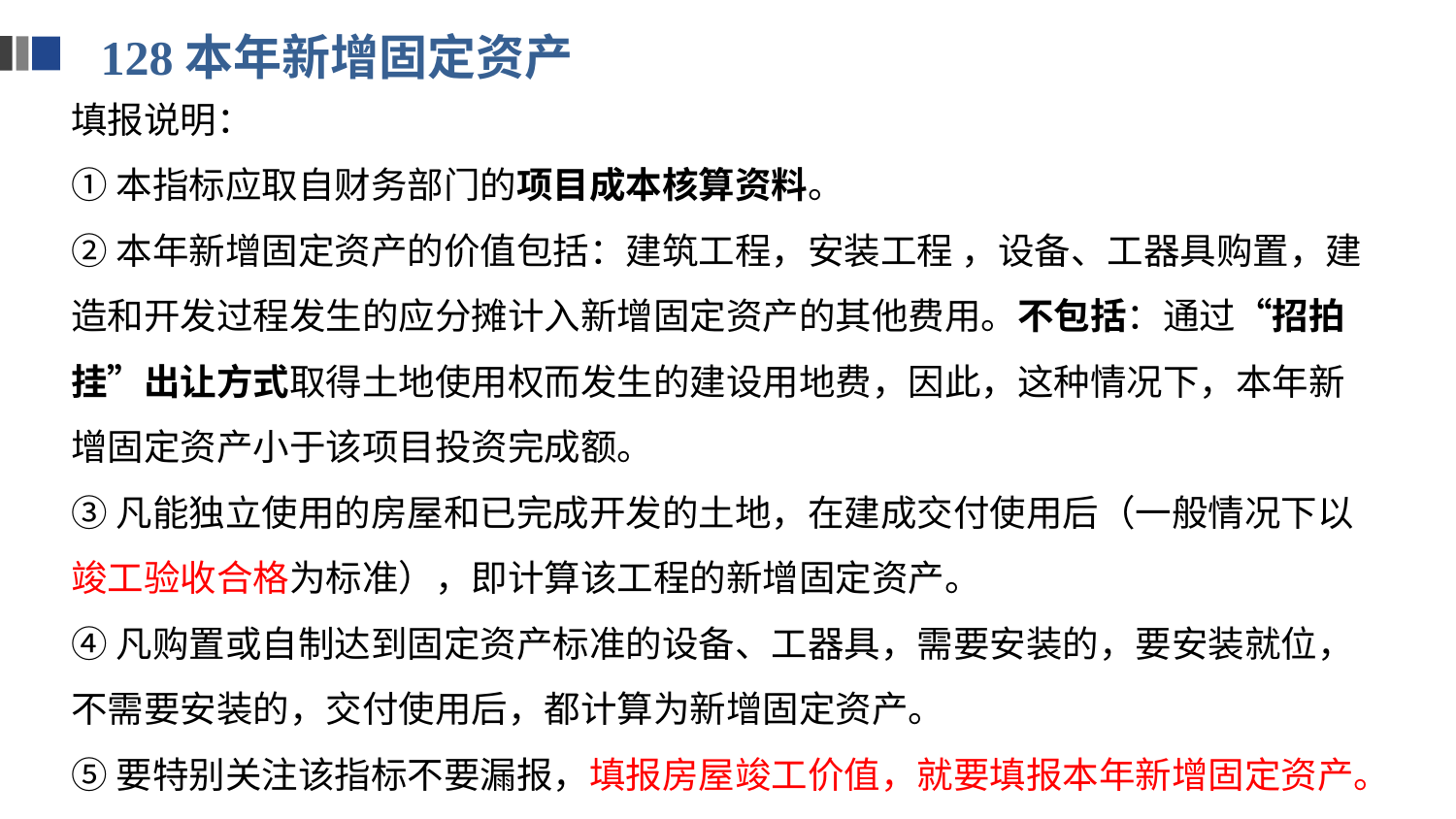

128本年新增固定资产

填报说明：
①本指标应取自财务部门的项目成本核算资料。
②本年新增固定资产的价值包括：建筑工程，安装工程 ，设备、工器具购置，建造和开发过程发生的应分摊计入新增固定资产的其他费用。不包括：通过“招拍挂”出让方式取得土地使用权而发生的建设用地费，因此，这种情况下，本年新增固定资产小于该项目投资完成额。
③凡能独立使用的房屋和已完成开发的土地，在建成交付使用后（一般情况下以竣工验收合格为标准），即计算该工程的新增固定资产。
④凡购置或自制达到固定资产标准的设备、工器具，需要安装的，要安装就位，不需要安装的，交付使用后，都计算为新增固定资产。
⑤要特别关注该指标不要漏报，填报房屋竣工价值，就要填报本年新增固定资产。